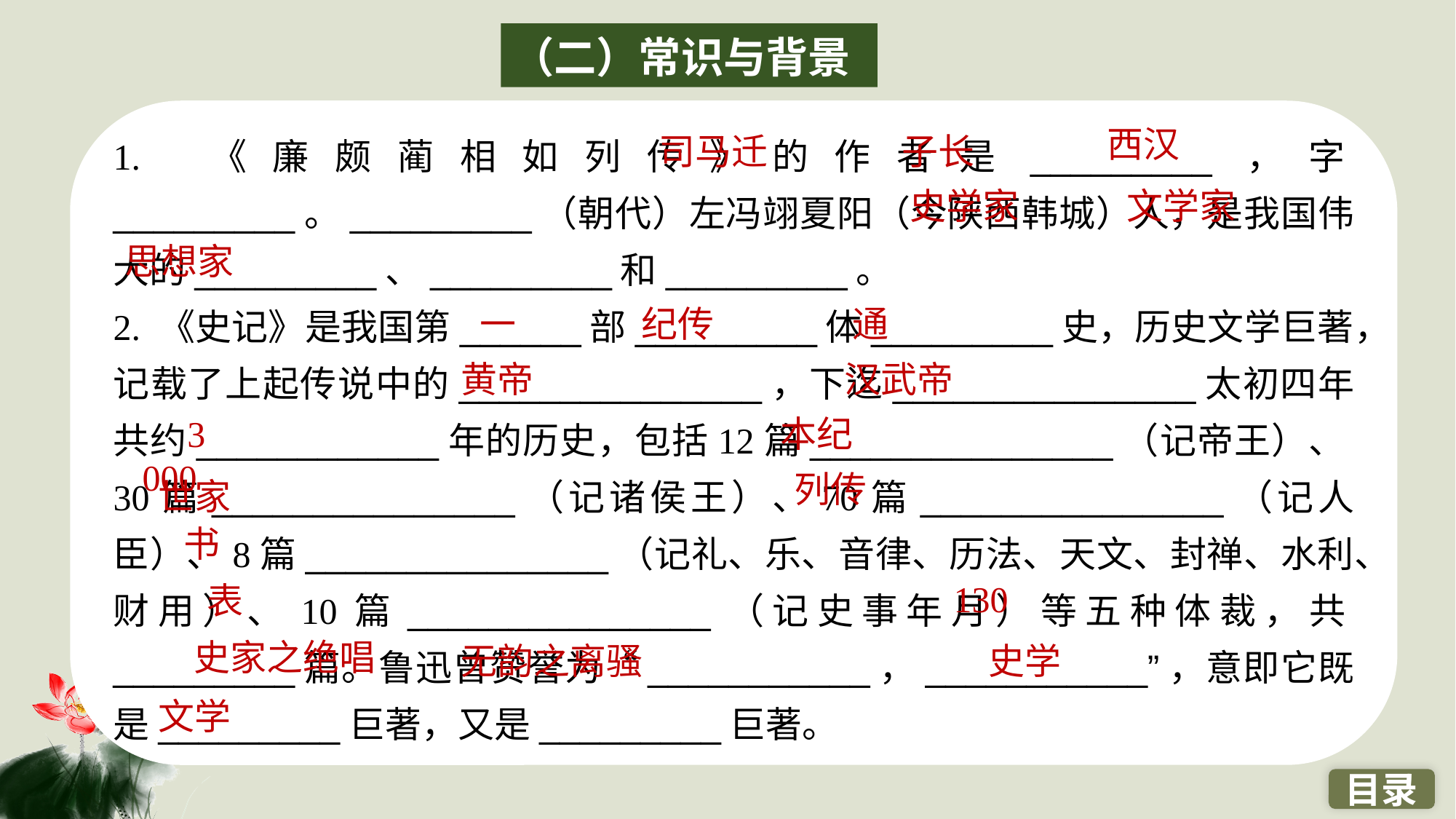

（二）常识与背景
1. 《廉颇蔺相如列传》的作者是_________，字_________。_________（朝代）左冯翊夏阳（今陕西韩城）人，是我国伟大的_________、_________和_________。
2. 《史记》是我国第______部_________体_________史，历史文学巨著，记载了上起传说中的_______________，下迄_______________太初四年共约____________年的历史，包括12篇_______________（记帝王）、30篇_______________（记诸侯王）、70篇_______________（记人臣）、8篇_______________（记礼、乐、音律、历法、天文、封禅、水利、财用）、10篇_______________（记史事年月）等五种体裁，共_________篇。鲁迅曾赞誉为“___________，___________”，意即它既是_________巨著，又是_________巨著。
西汉
司马迁
子长
史学家
文学家
思想家
一
纪传
通
黄帝
汉武帝
　3 000
本纪
列传
世家
书
130
表
史家之绝唱
无韵之离骚
史学
文学